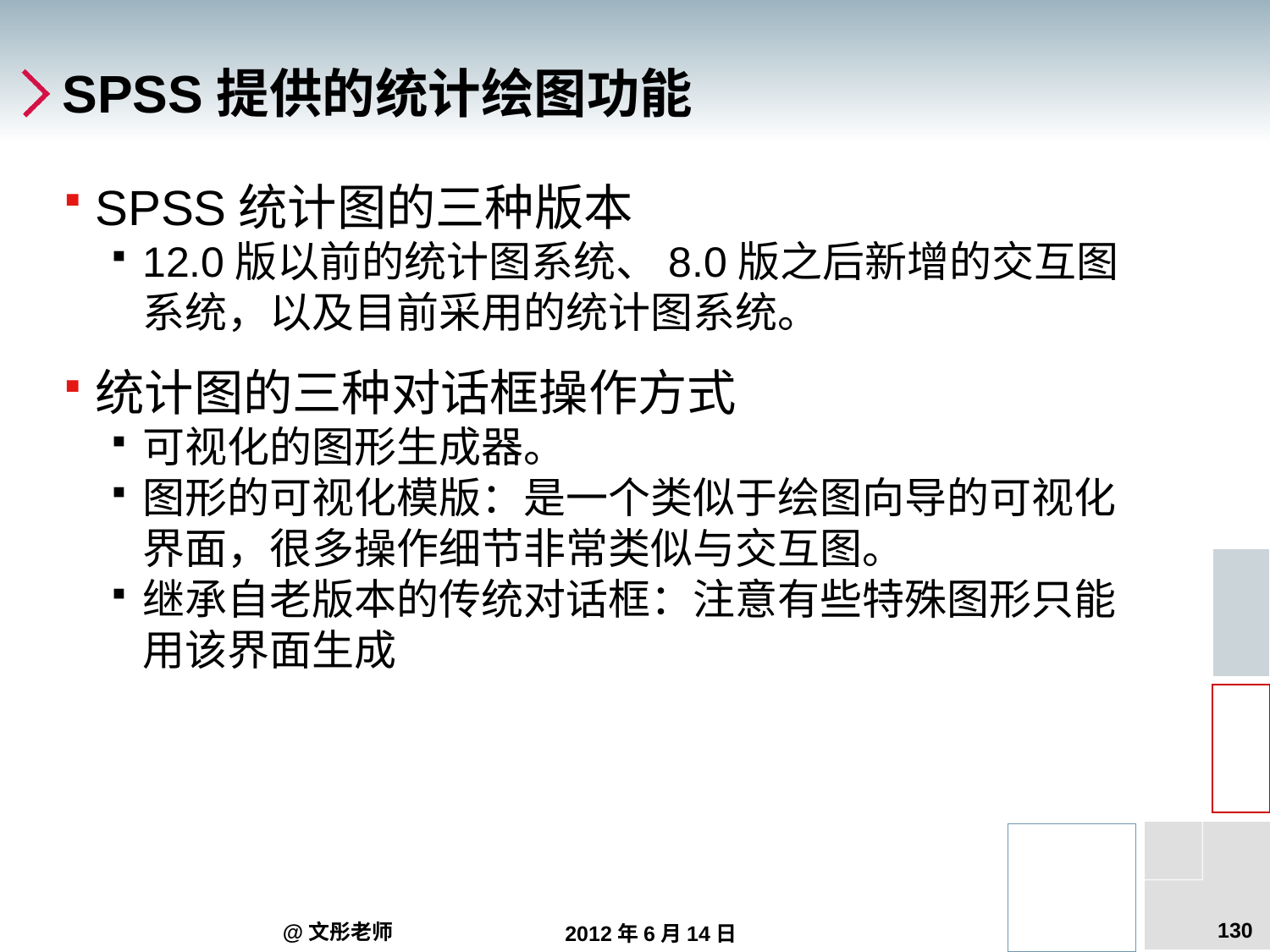

# SPSS提供的统计绘图功能
SPSS统计图的三种版本
12.0版以前的统计图系统、8.0版之后新增的交互图系统，以及目前采用的统计图系统。
统计图的三种对话框操作方式
可视化的图形生成器。
图形的可视化模版：是一个类似于绘图向导的可视化界面，很多操作细节非常类似与交互图。
继承自老版本的传统对话框：注意有些特殊图形只能用该界面生成
130
@文彤老师

2012年6月14日